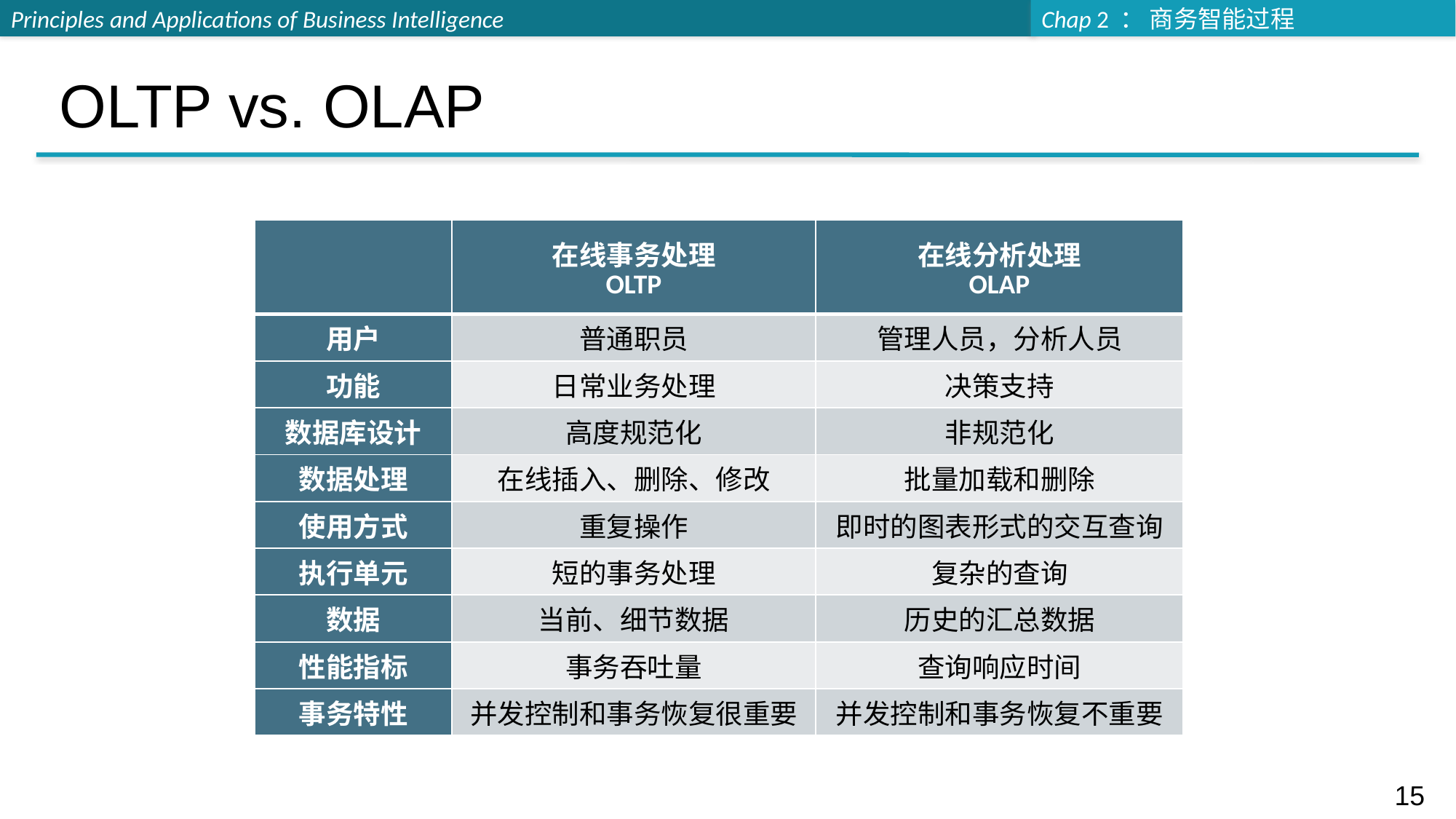

# OLTP vs. OLAP
|  | 在线事务处理 OLTP | 在线分析处理 OLAP |
| --- | --- | --- |
| 用户 | 普通职员 | 管理人员，分析人员 |
| 功能 | 日常业务处理 | 决策支持 |
| 数据库设计 | 高度规范化 | 非规范化 |
| 数据处理 | 在线插入、删除、修改 | 批量加载和删除 |
| 使用方式 | 重复操作 | 即时的图表形式的交互查询 |
| 执行单元 | 短的事务处理 | 复杂的查询 |
| 数据 | 当前、细节数据 | 历史的汇总数据 |
| 性能指标 | 事务吞吐量 | 查询响应时间 |
| 事务特性 | 并发控制和事务恢复很重要 | 并发控制和事务恢复不重要 |